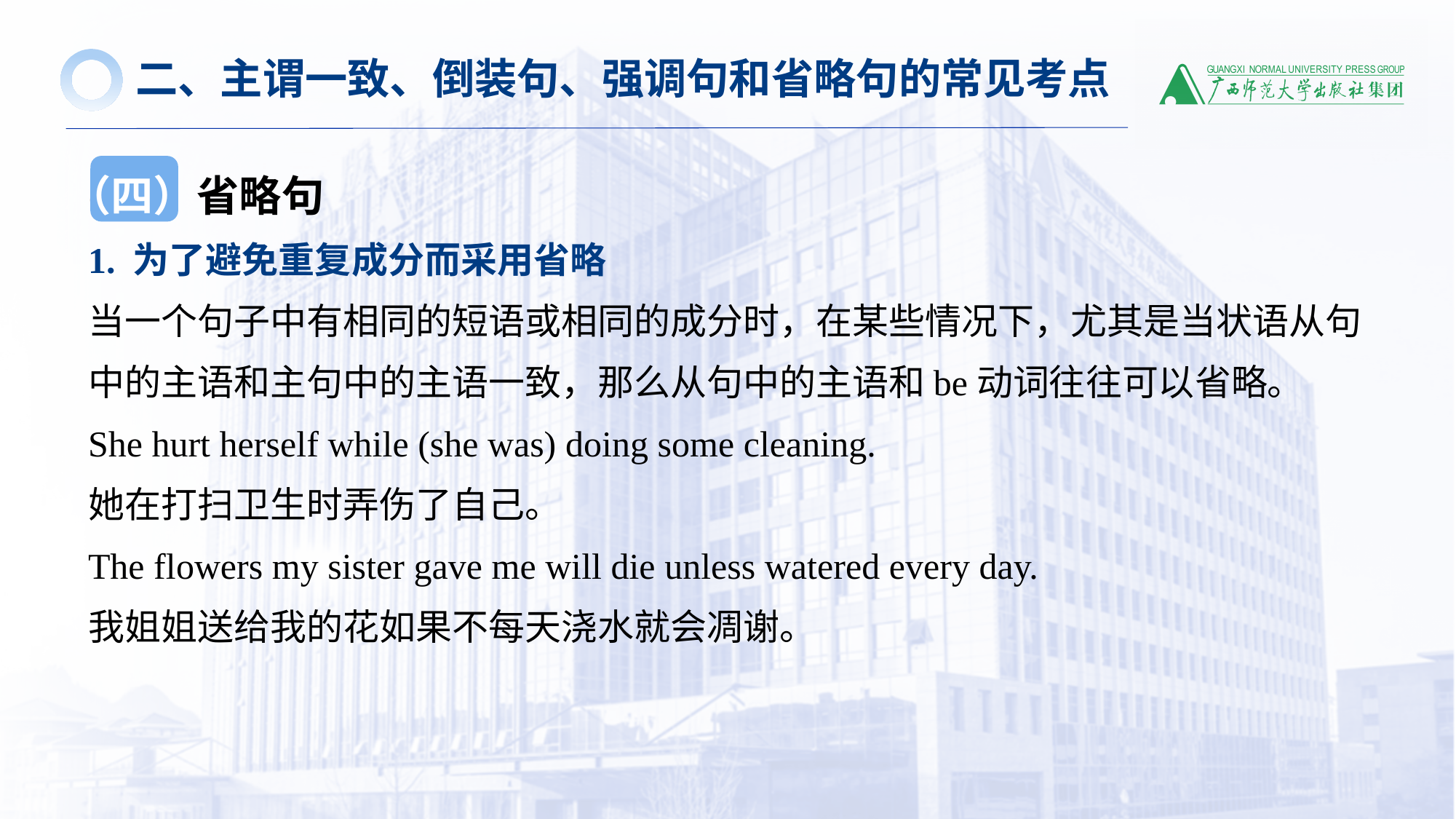

二、主谓一致、倒装句、强调句和省略句的常见考点

(四）省略句
1. 为了避免重复成分而采用省略
当一个句子中有相同的短语或相同的成分时，在某些情况下，尤其是当状语从句中的主语和主句中的主语一致，那么从句中的主语和be动词往往可以省略。
She hurt herself while (she was) doing some cleaning.
她在打扫卫生时弄伤了自己。
The flowers my sister gave me will die unless watered every day.
我姐姐送给我的花如果不每天浇水就会凋谢。

（四）